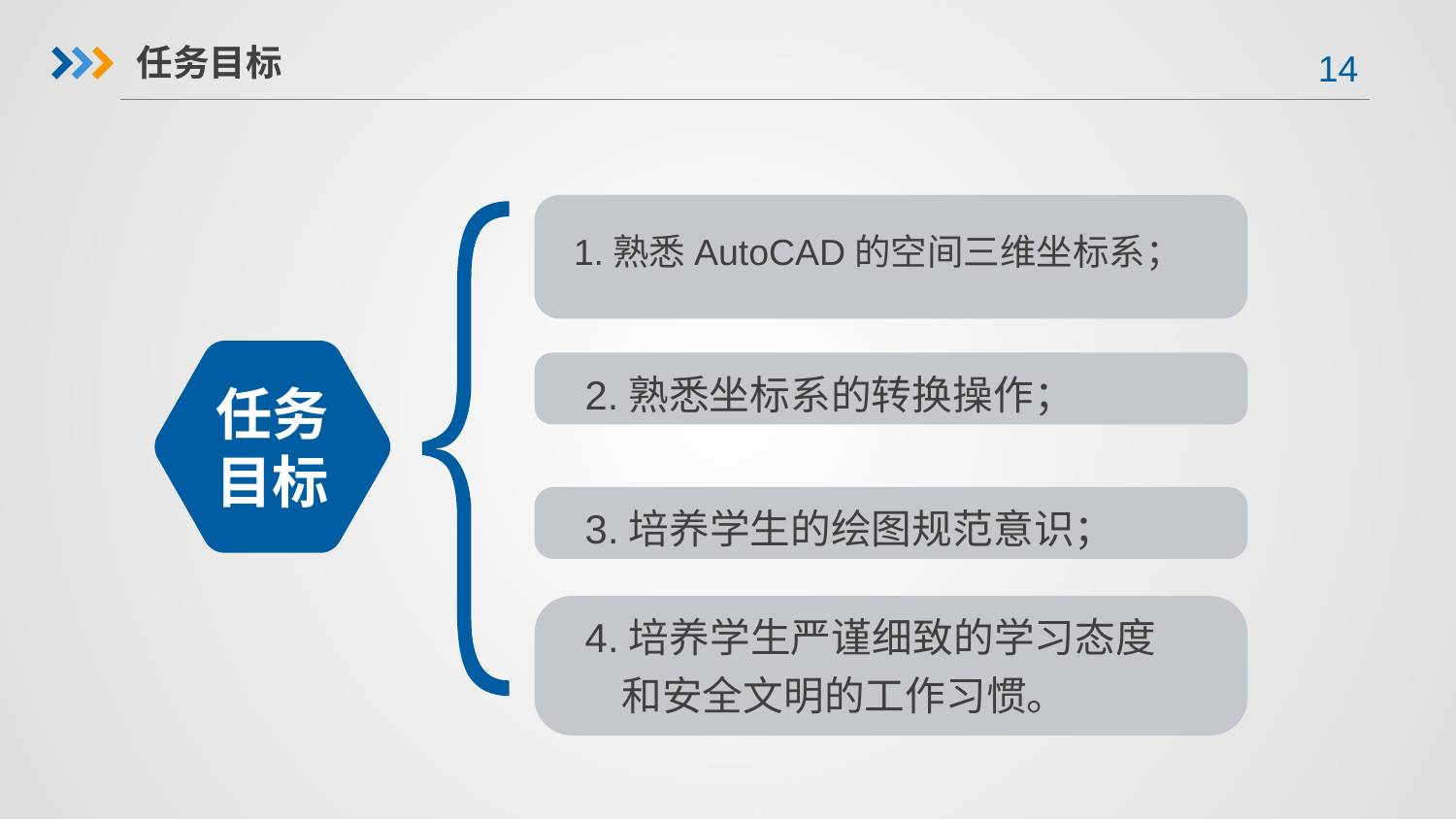

任务目标

1.熟悉AutoCAD的空间三维坐标系；

2.熟悉坐标系的转换操作；
任务目标

3.培养学生的绘图规范意识；

4.培养学生严谨细致的学习态度
   和安全文明的工作习惯。